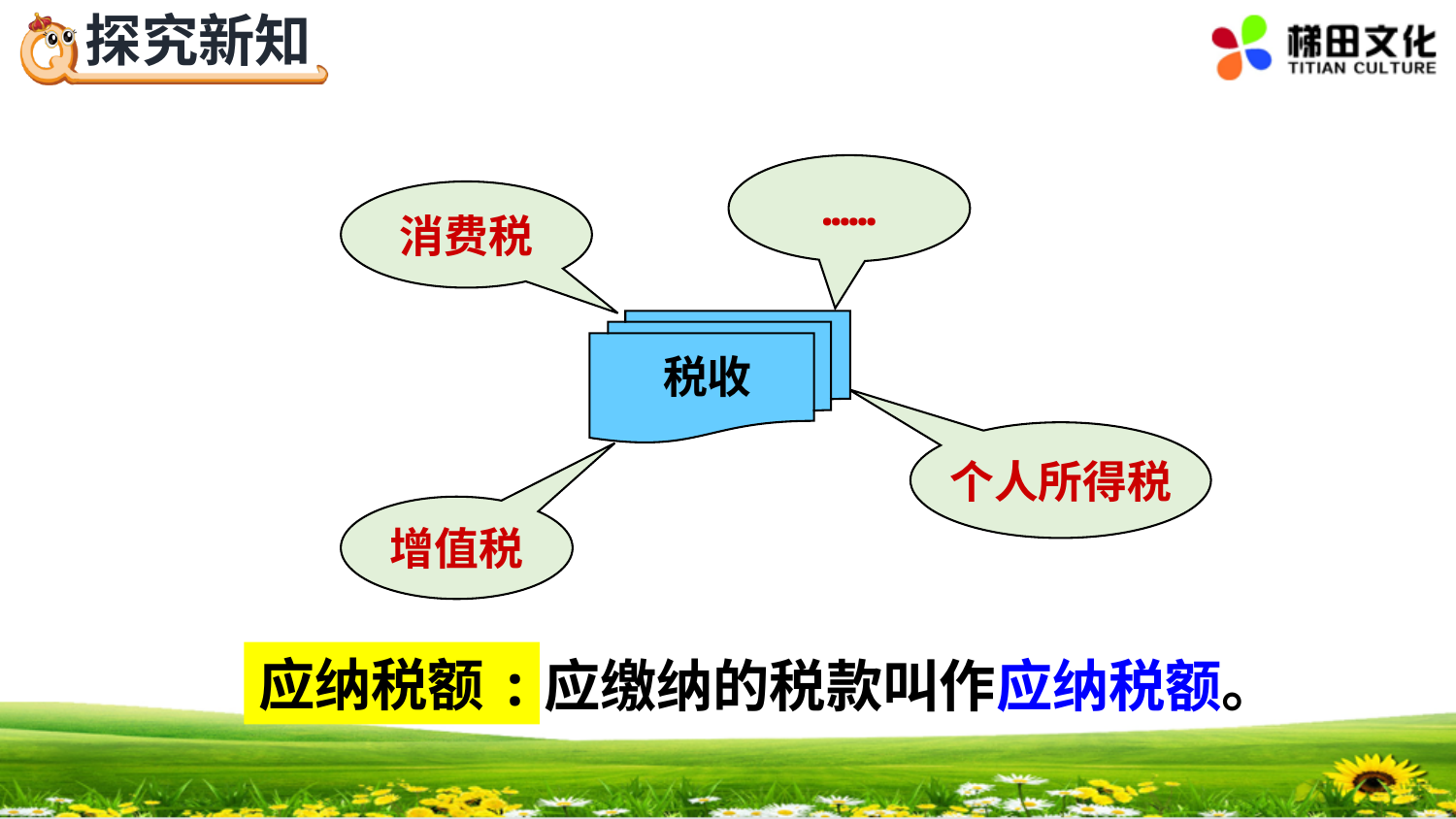

……
消费税

税收
个人所得税
增值税
应纳税额:
应缴纳的税款叫作应纳税额。